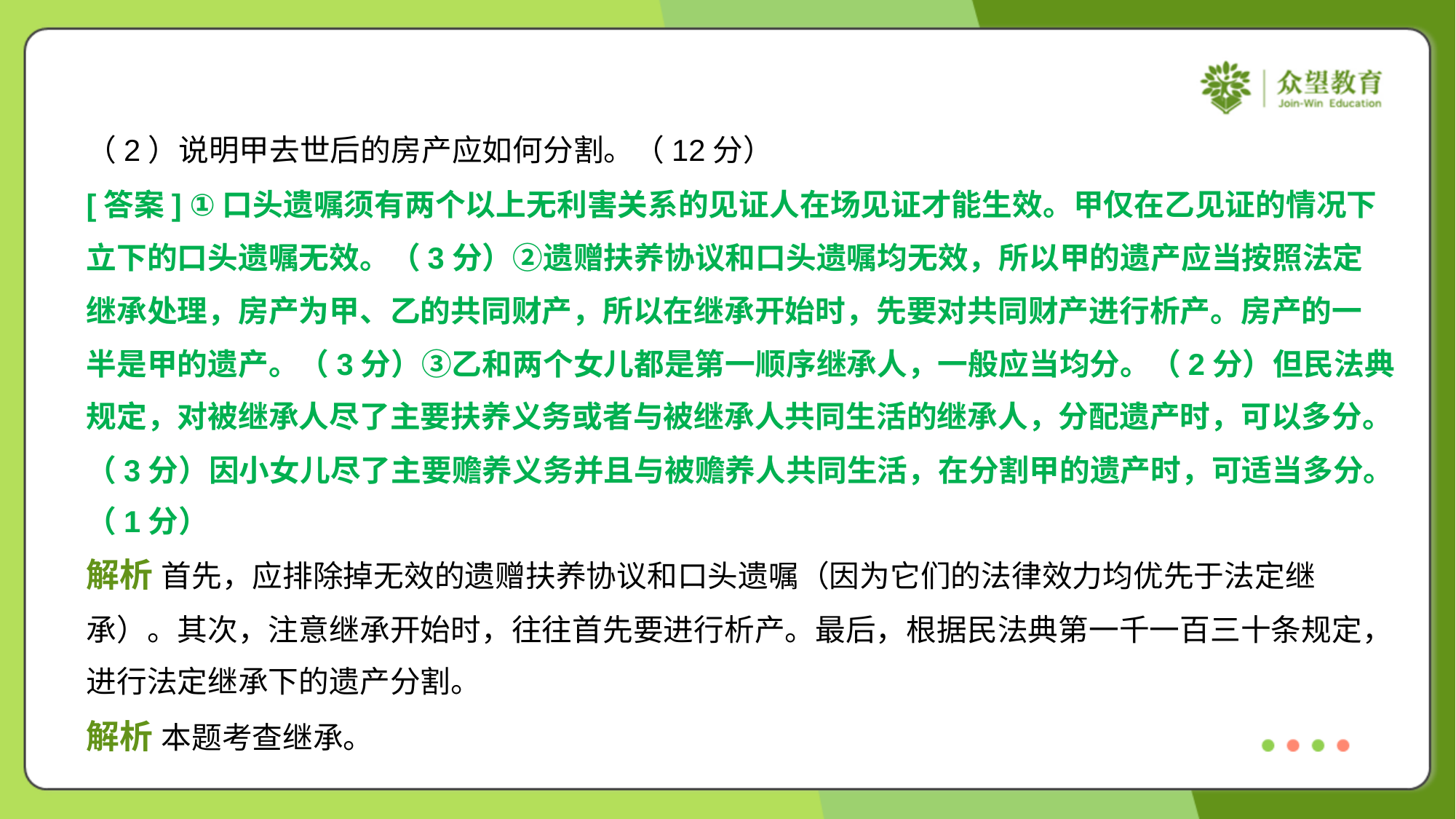

（2）说明甲去世后的房产应如何分割。（12分）
[答案] ①口头遗嘱须有两个以上无利害关系的见证人在场见证才能生效。甲仅在乙见证的情况下
立下的口头遗嘱无效。（3分）②遗赠扶养协议和口头遗嘱均无效，所以甲的遗产应当按照法定
继承处理，房产为甲、乙的共同财产，所以在继承开始时，先要对共同财产进行析产。房产的一
半是甲的遗产。（3分）③乙和两个女儿都是第一顺序继承人，一般应当均分。（2分）但民法典
规定，对被继承人尽了主要扶养义务或者与被继承人共同生活的继承人，分配遗产时，可以多分。
（3分）因小女儿尽了主要赡养义务并且与被赡养人共同生活，在分割甲的遗产时，可适当多分。
（1分）
解析 首先，应排除掉无效的遗赠扶养协议和口头遗嘱（因为它们的法律效力均优先于法定继
承）。其次，注意继承开始时，往往首先要进行析产。最后，根据民法典第一千一百三十条规定，
进行法定继承下的遗产分割。
解析 本题考查继承。